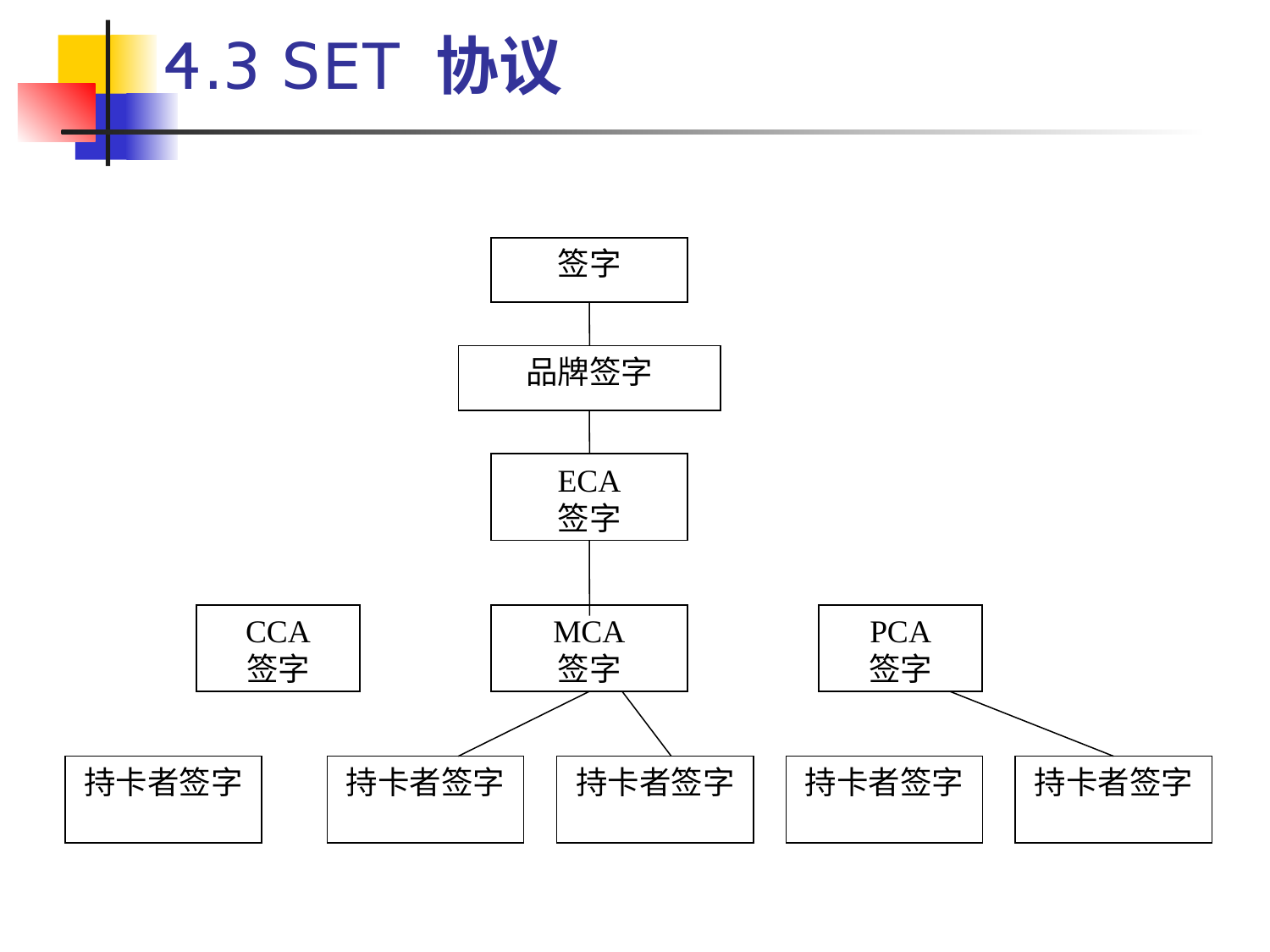

4.3 SET 协议

签字
品牌签字
ECA
签字
CCA
签字
MCA
签字
PCA
签字
持卡者签字
持卡者签字
持卡者签字
持卡者签字
持卡者签字